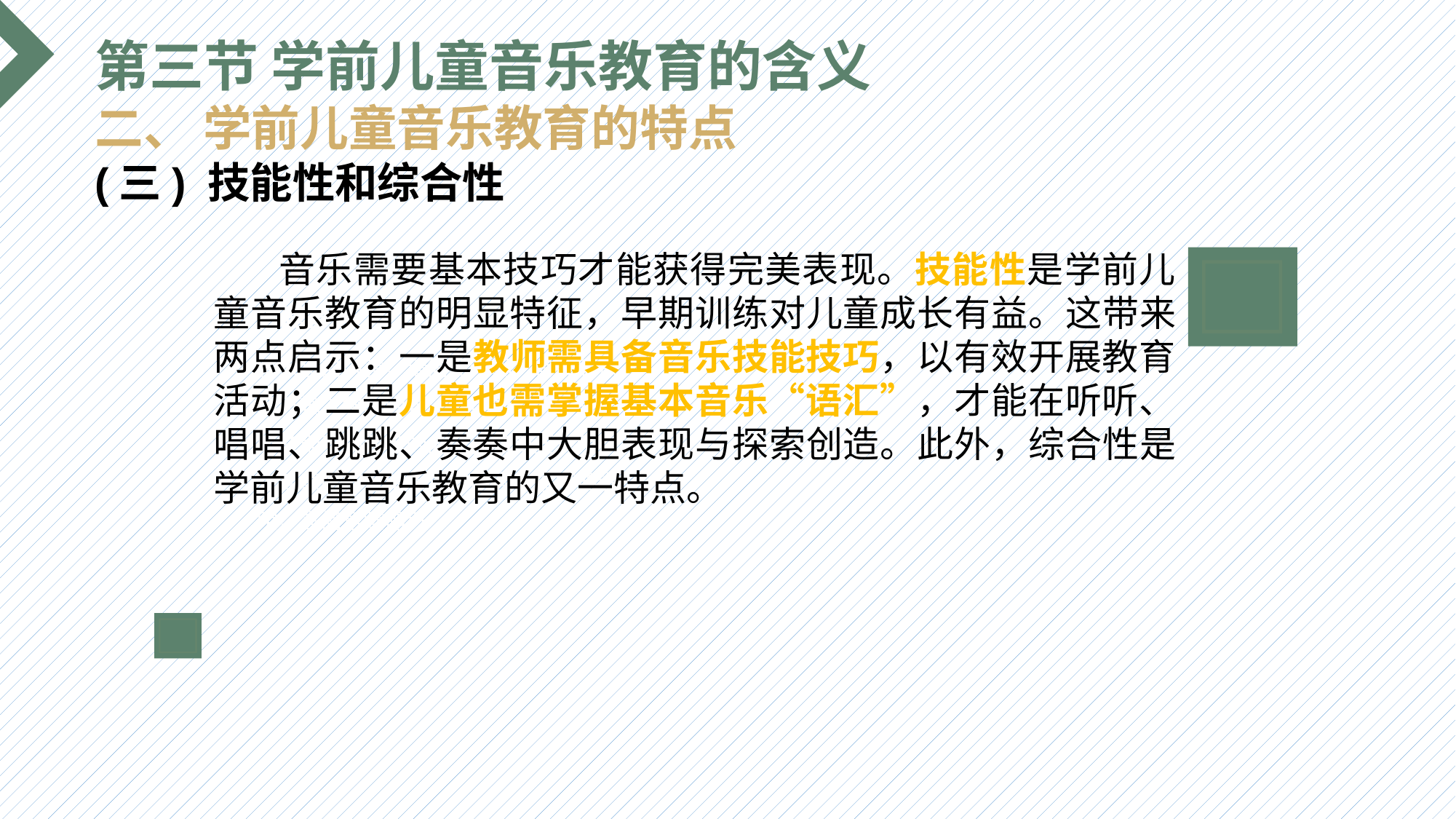

第三节 学前儿童音乐教育的含义
二、 学前儿童音乐教育的特点
(三) 技能性和综合性

      音乐需要基本技巧才能获得完美表现。技能性是学前儿童音乐教育的明显特征，早期训练对儿童成长有益。这带来两点启示：一是教师需具备音乐技能技巧，以有效开展教育活动；二是儿童也需掌握基本音乐“语汇”，才能在听听、唱唱、跳跳、奏奏中大胆表现与探索创造。此外，综合性是学前儿童音乐教育的又一特点。

选题背景
输入您的内容，请简要说明，言简意赅即可输入您的内容，请简要说明，言简意赅即可输入您的内容，请简要说明，言简意赅即可输入您的内容，请简要说明，言简意赅即可